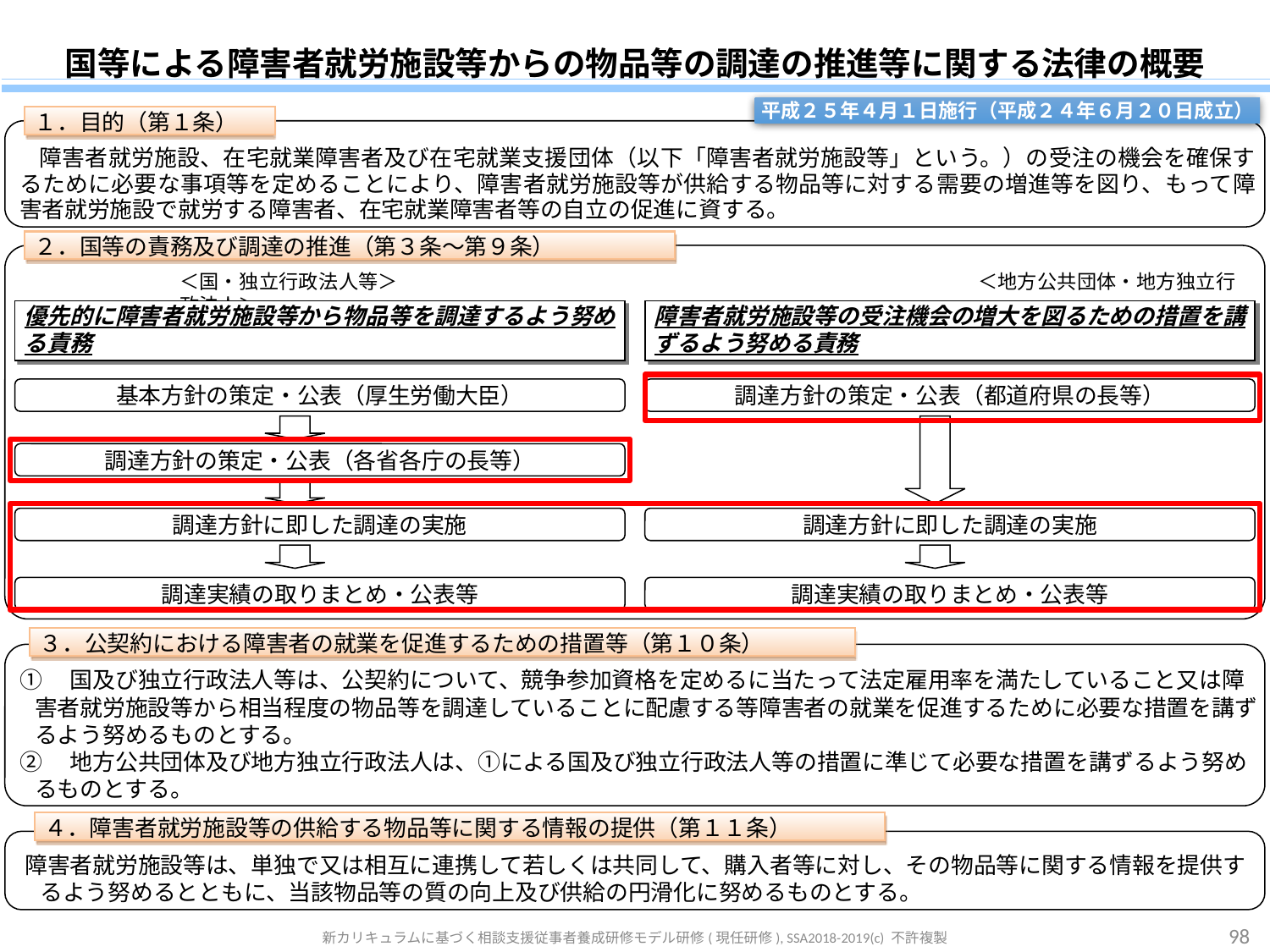

国等による障害者就労施設等からの物品等の調達の推進等に関する法律の概要
平成２５年４月１日施行（平成２４年６月２０日成立）
１．目的（第１条）

　障害者就労施設、在宅就業障害者及び在宅就業支援団体（以下「障害者就労施設等」という。）の受注の機会を確保するために必要な事項等を定めることにより、障害者就労施設等が供給する物品等に対する需要の増進等を図り、もって障害者就労施設で就労する障害者、在宅就業障害者等の自立の促進に資する。
２．国等の責務及び調達の推進（第３条～第９条）

＜国・独立行政法人等＞　　　　　　　　　　　　 　　　　　　　　　　　　　　　　　＜地方公共団体・地方独立行政法人＞
優先的に障害者就労施設等から物品等を調達するよう努める責務
障害者就労施設等の受注機会の増大を図るための措置を講ずるよう努める責務

基本方針の策定・公表（厚生労働大臣）
調達方針の策定・公表（都道府県の長等）

調達方針の策定・公表（各省各庁の長等）

調達方針に即した調達の実施
調達方針に即した調達の実施

調達実績の取りまとめ・公表等
調達実績の取りまとめ・公表等
３．公契約における障害者の就業を促進するための措置等（第１０条）

①　国及び独立行政法人等は、公契約について、競争参加資格を定めるに当たって法定雇用率を満たしていること又は障害者就労施設等から相当程度の物品等を調達していることに配慮する等障害者の就業を促進するために必要な措置を講ずるよう努めるものとする。
②　地方公共団体及び地方独立行政法人は、①による国及び独立行政法人等の措置に準じて必要な措置を講ずるよう努めるものとする。
４．障害者就労施設等の供給する物品等に関する情報の提供（第１１条）

障害者就労施設等は、単独で又は相互に連携して若しくは共同して、購入者等に対し、その物品等に関する情報を提供するよう努めるとともに、当該物品等の質の向上及び供給の円滑化に努めるものとする。
98
新カリキュラムに基づく相談支援従事者養成研修モデル研修(現任研修), SSA2018-2019(c) 不許複製